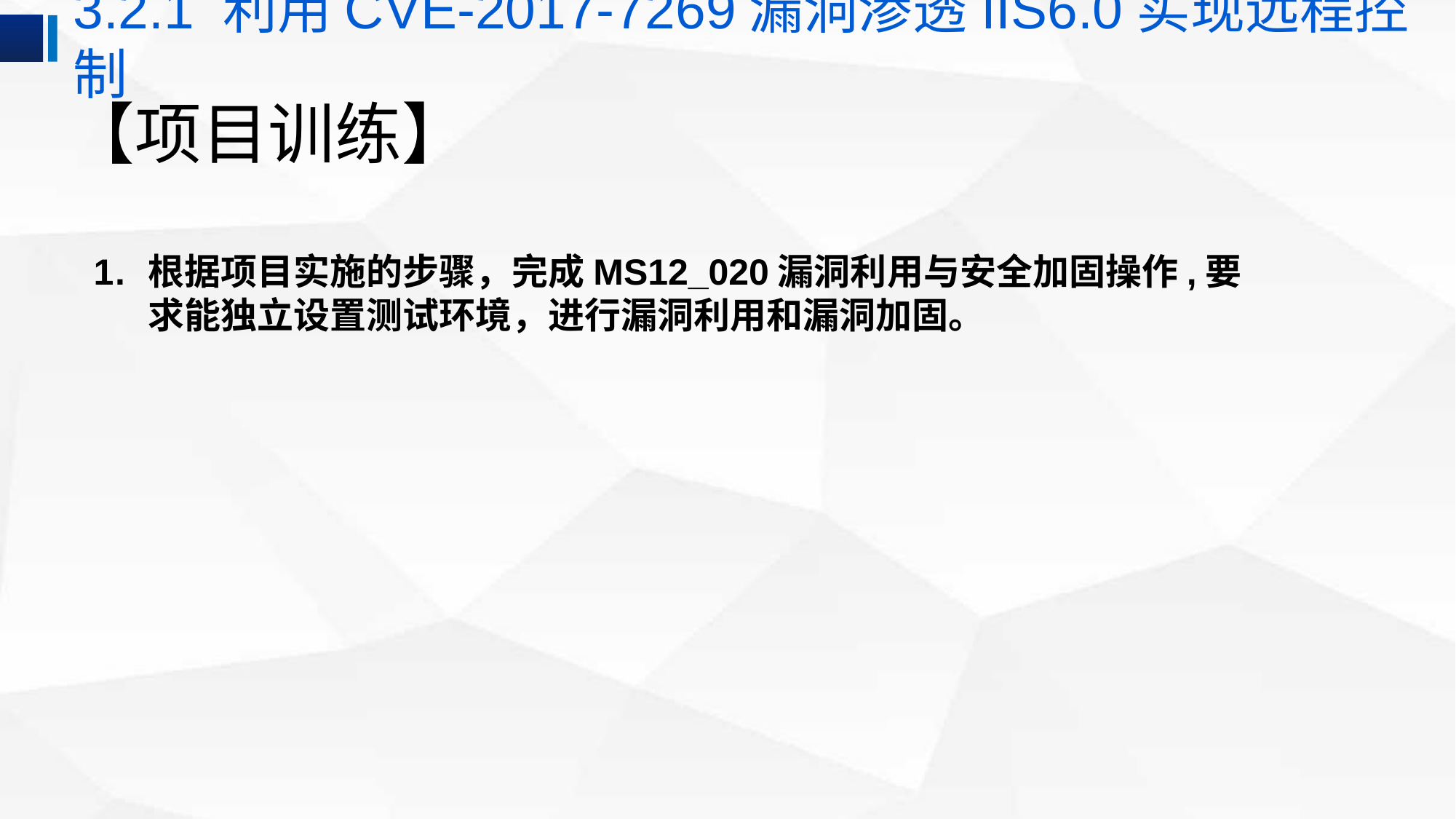

3.2.1 利用CVE-2017-7269漏洞渗透IIS6.0实现远程控制

# 【项目训练】
根据项目实施的步骤，完成MS12_020漏洞利用与安全加固操作,要求能独立设置测试环境，进行漏洞利用和漏洞加固。